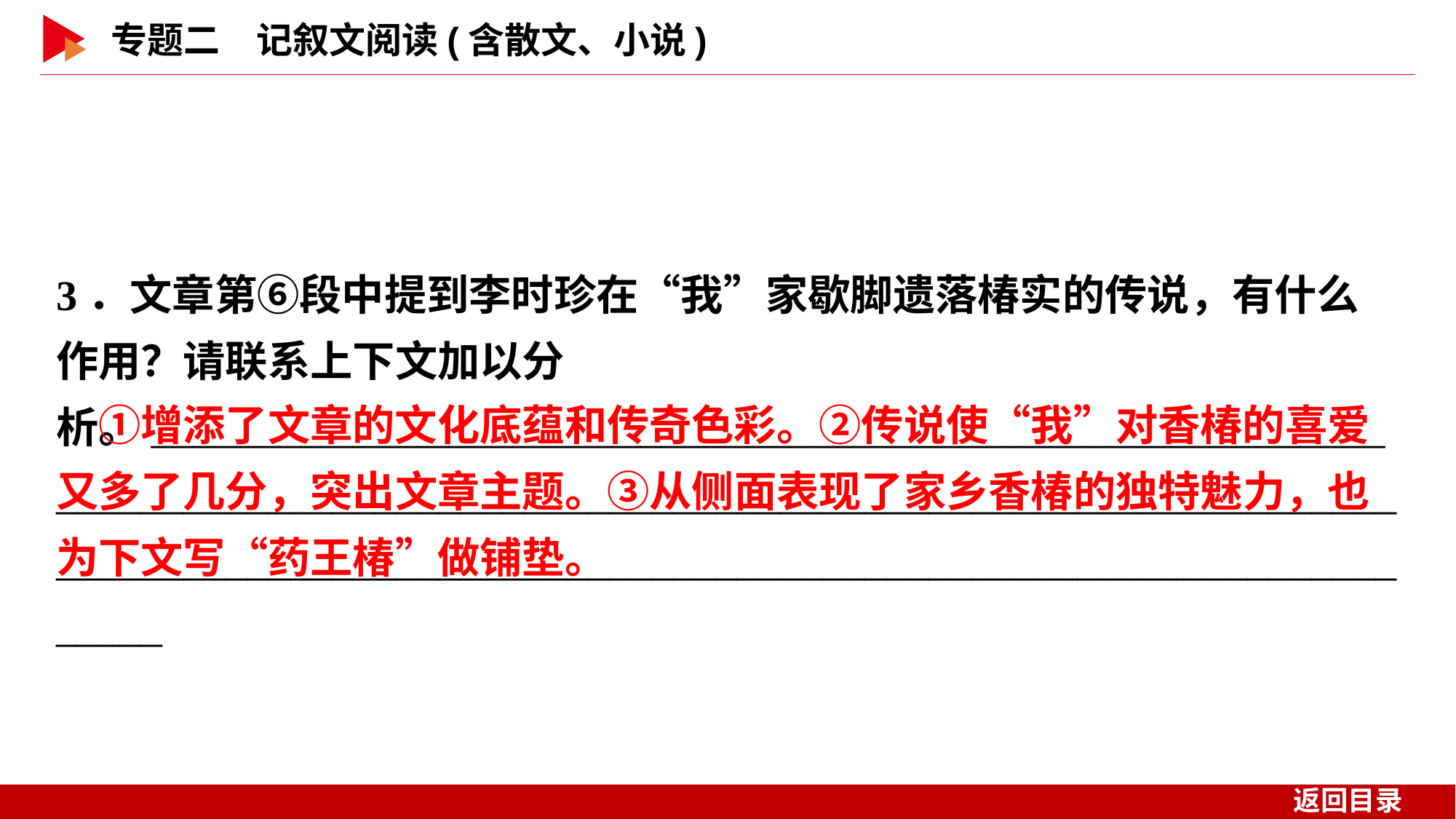

3．文章第⑥段中提到李时珍在“我”家歇脚遗落椿实的传说，有什么作用？请联系上下文加以分析。_____________________________________________________________________________________________________________________________________________________________________________________________
　①增添了文章的文化底蕴和传奇色彩。②传说使“我”对香椿的喜爱又多了几分，突出文章主题。③从侧面表现了家乡香椿的独特魅力，也为下文写“药王椿”做铺垫。